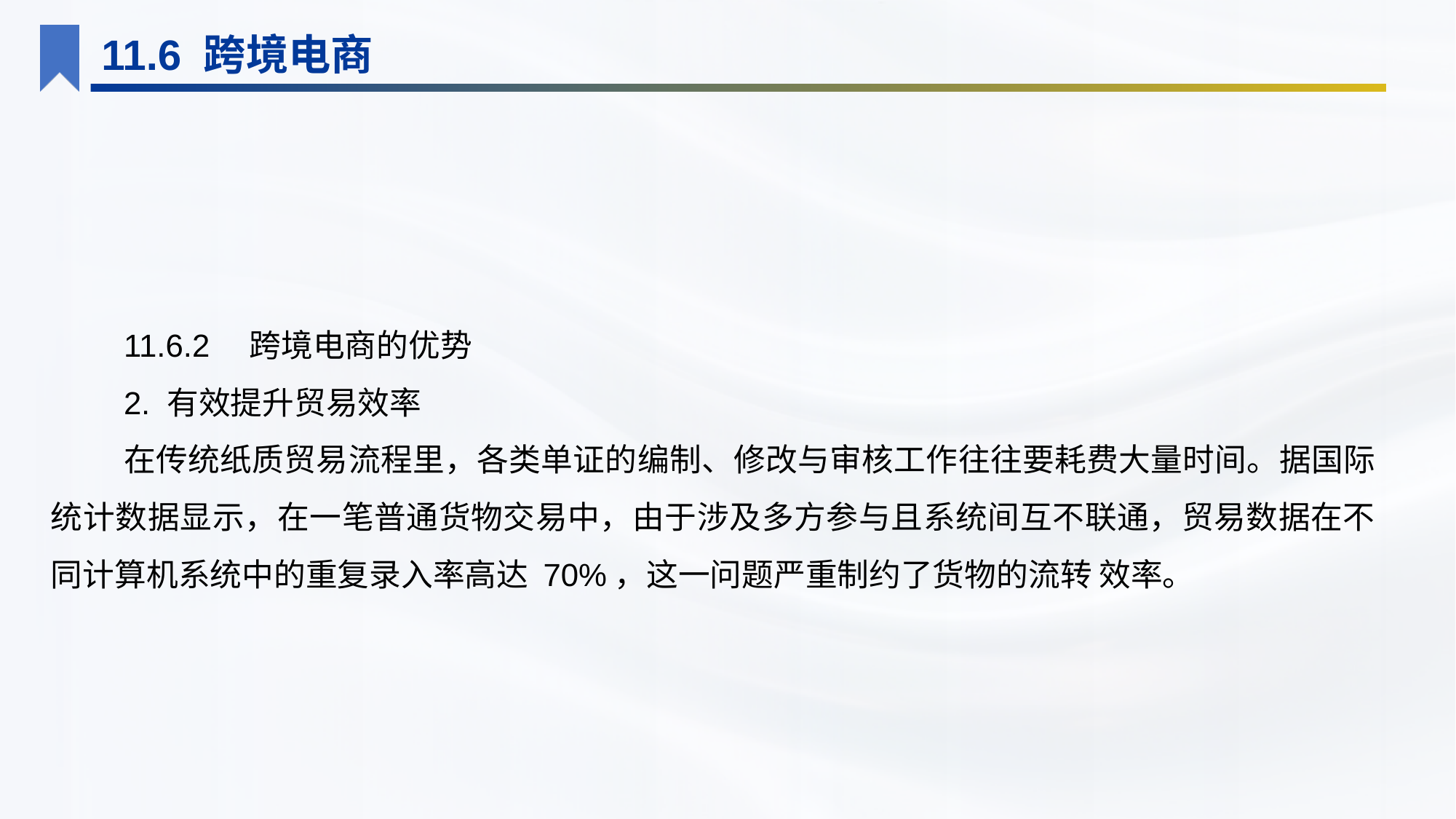

11.6 跨境电商
11.6.2　跨境电商的优势
2. 有效提升贸易效率
在传统纸质贸易流程里，各类单证的编制、修改与审核工作往往要耗费大量时间。据国际统计数据显示，在一笔普通货物交易中，由于涉及多方参与且系统间互不联通，贸易数据在不同计算机系统中的重复录入率高达 70%，这一问题严重制约了货物的流转 效率。